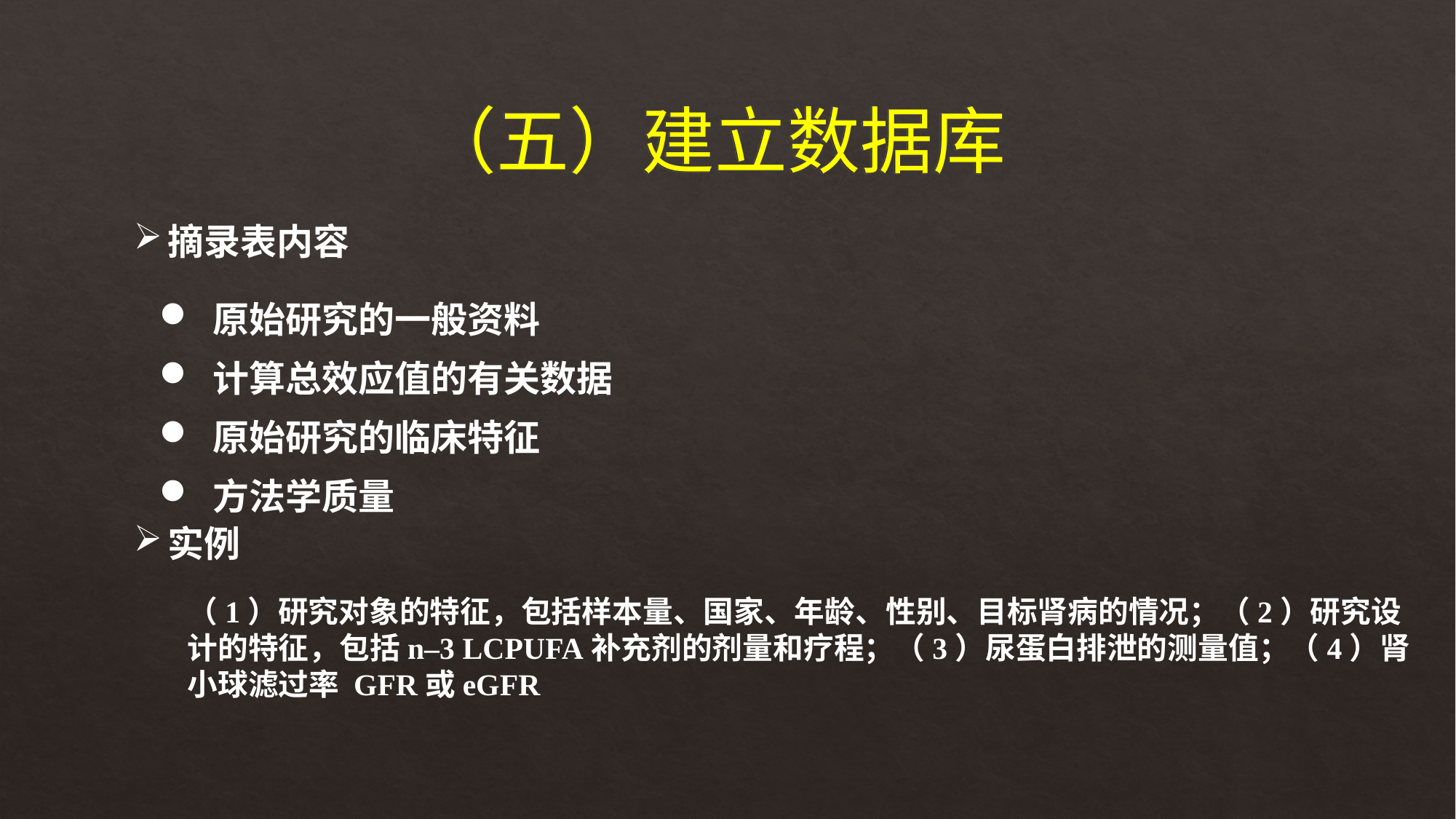

（五）建立数据库

摘录表内容
 原始研究的一般资料
 计算总效应值的有关数据
 原始研究的临床特征
 方法学质量

实例
（1）研究对象的特征，包括样本量、国家、年龄、性别、目标肾病的情况；（2）研究设计的特征，包括n–3 LCPUFA补充剂的剂量和疗程；（3）尿蛋白排泄的测量值；（4）肾小球滤过率 GFR或eGFR